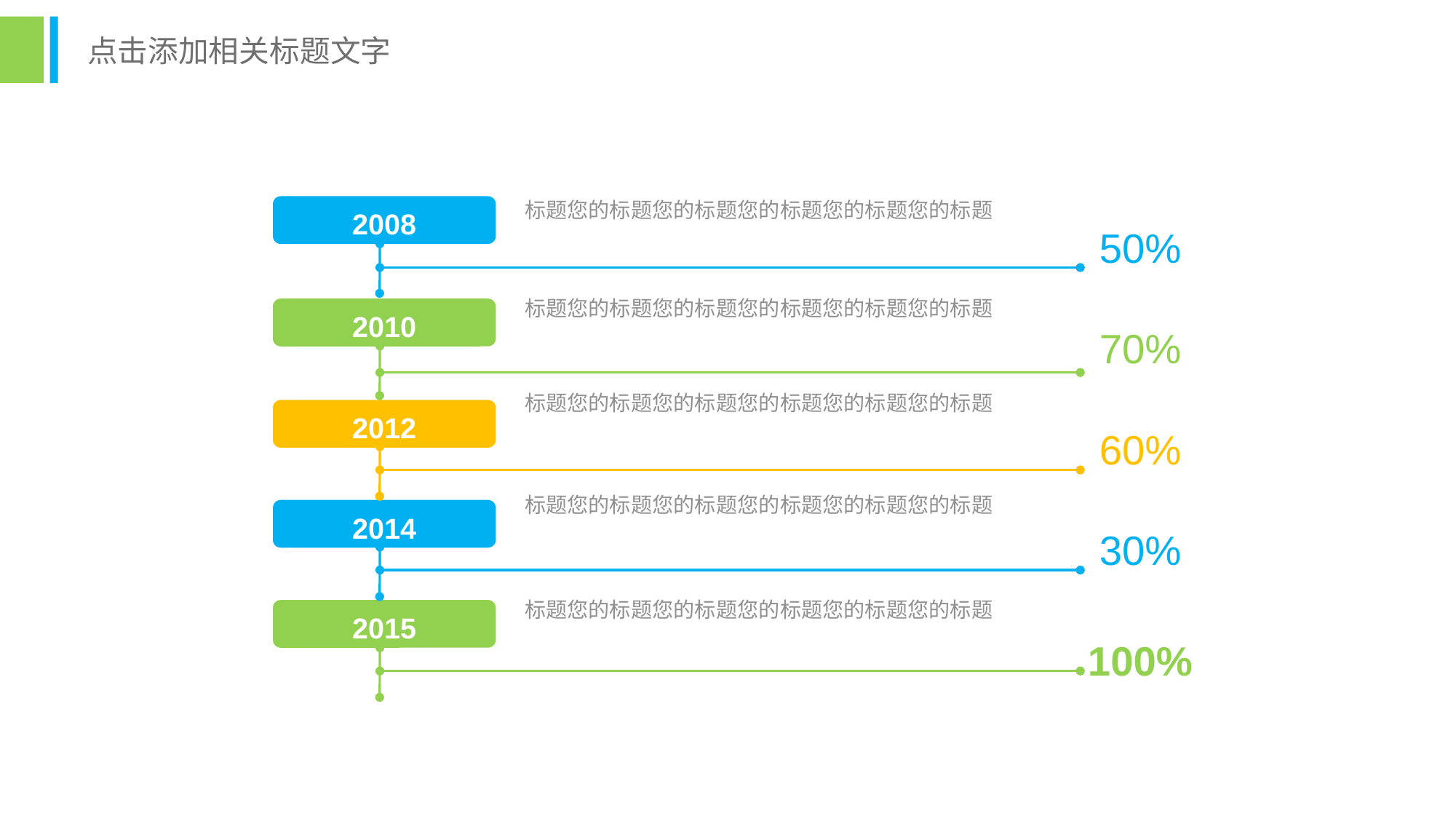

点击添加相关标题文字
标题您的标题您的标题您的标题您的标题您的标题
2008
50%
标题您的标题您的标题您的标题您的标题您的标题
2010
70%
标题您的标题您的标题您的标题您的标题您的标题
2012
60%
标题您的标题您的标题您的标题您的标题您的标题
2014
30%
标题您的标题您的标题您的标题您的标题您的标题
2015
100%